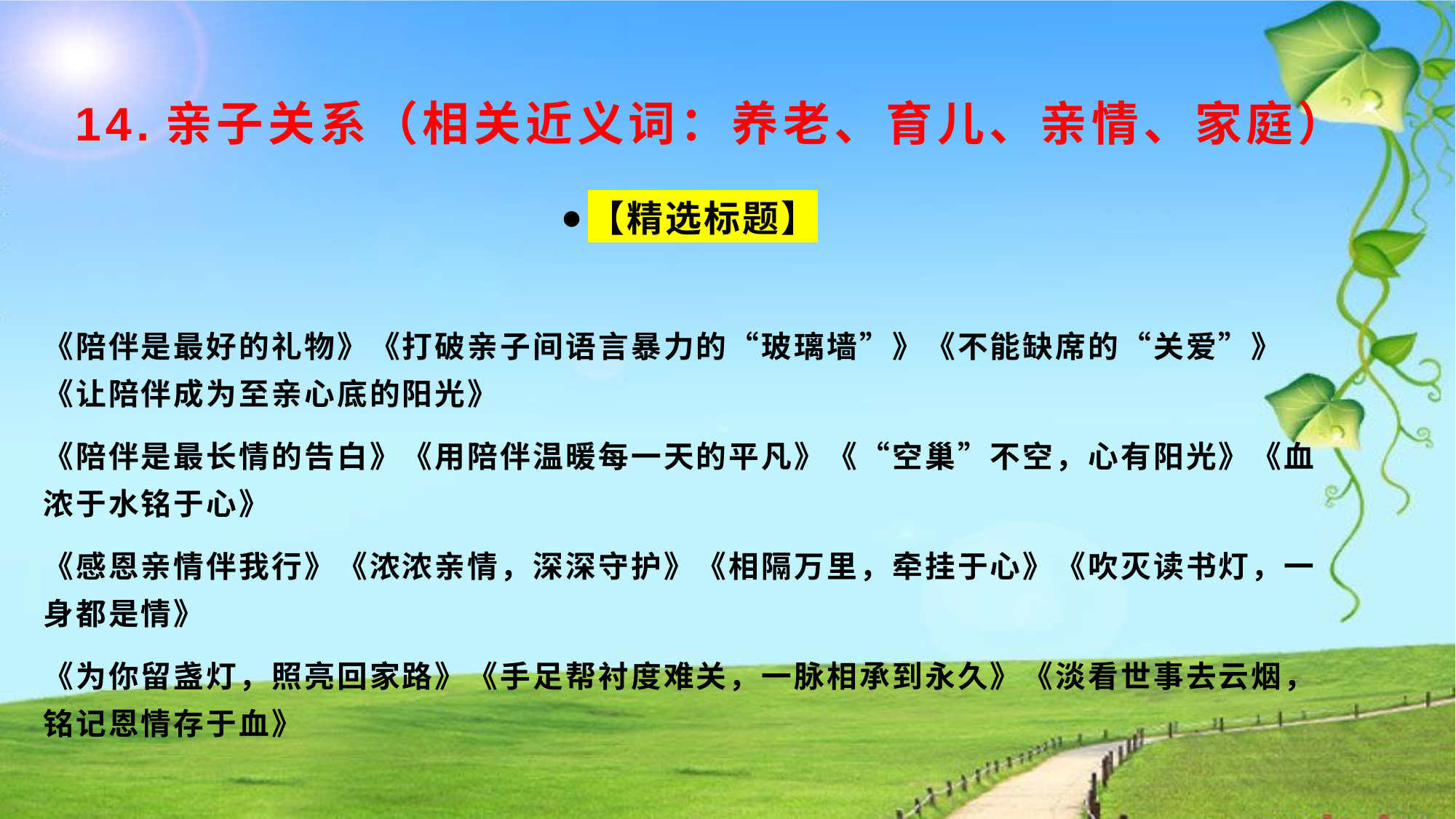

# 14.亲子关系（相关近义词：养老、育儿、亲情、家庭）
【精选标题】

《陪伴是最好的礼物》《打破亲子间语言暴力的“玻璃墙”》《不能缺席的“关爱”》《让陪伴成为至亲心底的阳光》
《陪伴是最长情的告白》《用陪伴温暖每一天的平凡》《“空巢”不空，心有阳光》《血浓于水铭于心》
《感恩亲情伴我行》《浓浓亲情，深深守护》《相隔万里，牵挂于心》《吹灭读书灯，一身都是情》
《为你留盏灯，照亮回家路》《手足帮衬度难关，一脉相承到永久》《淡看世事去云烟，铭记恩情存于血》